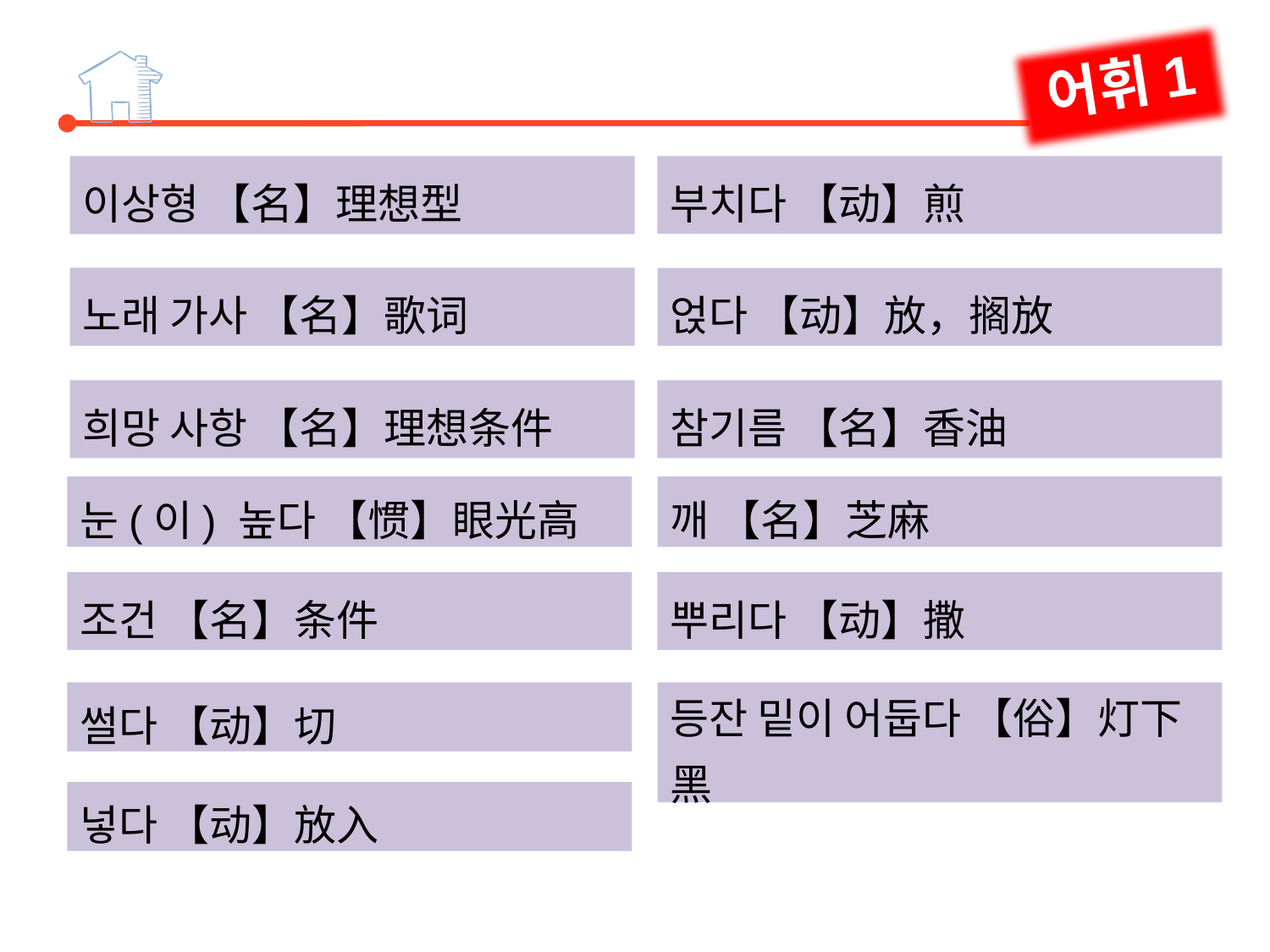

어휘1

부치다 【动】煎
이상형 【名】理想型
노래 가사 【名】歌词
얹다 【动】放，搁放
희망 사항 【名】理想条件
참기름 【名】香油
눈(이) 높다 【惯】眼光高
깨 【名】芝麻
조건 【名】条件
뿌리다 【动】撒
썰다 【动】切
등잔 밑이 어둡다 【俗】灯下黑
넣다 【动】放入